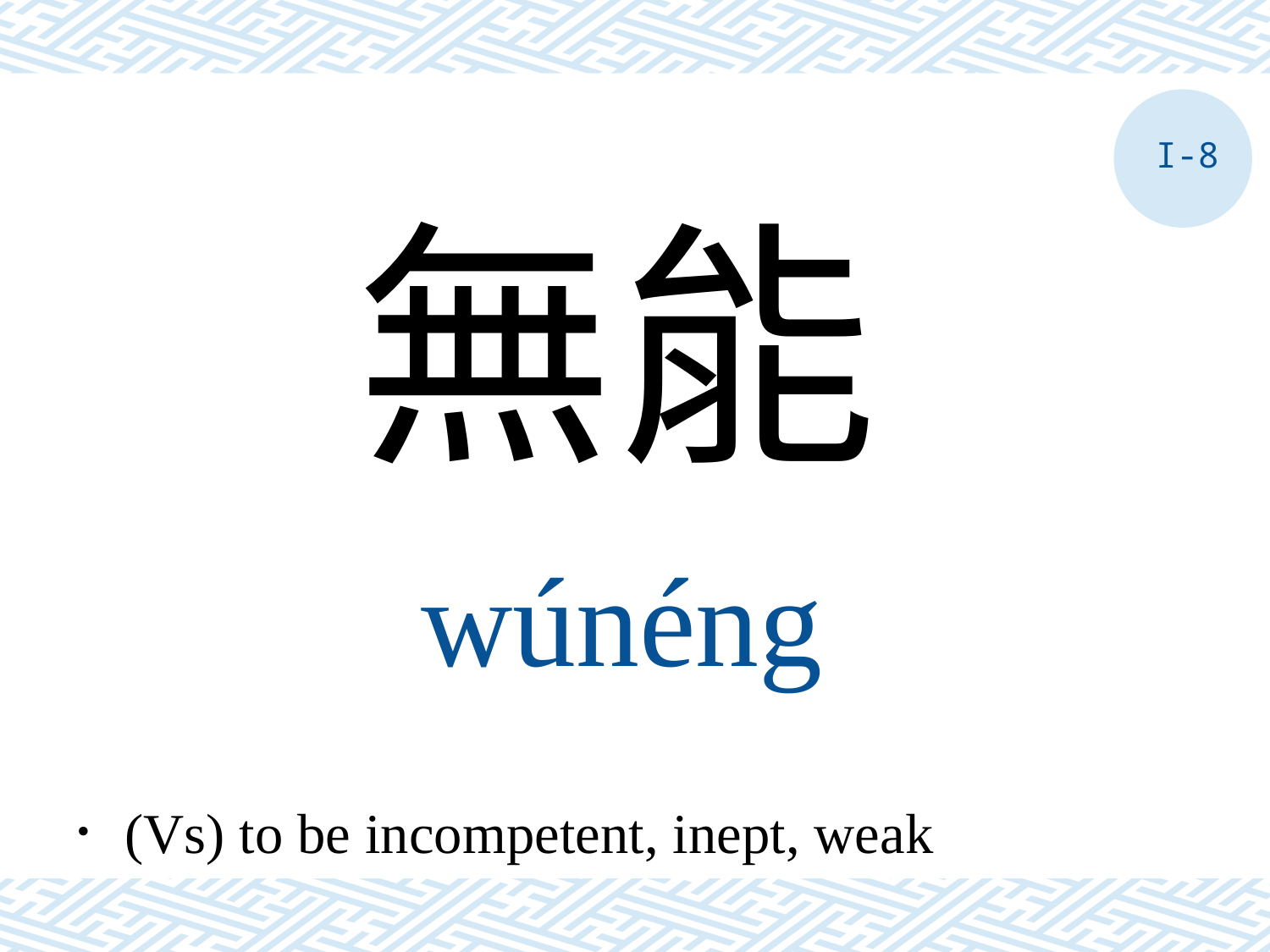

I-8

無能
wúnéng
．(Vs) to be incompetent, inept, weak